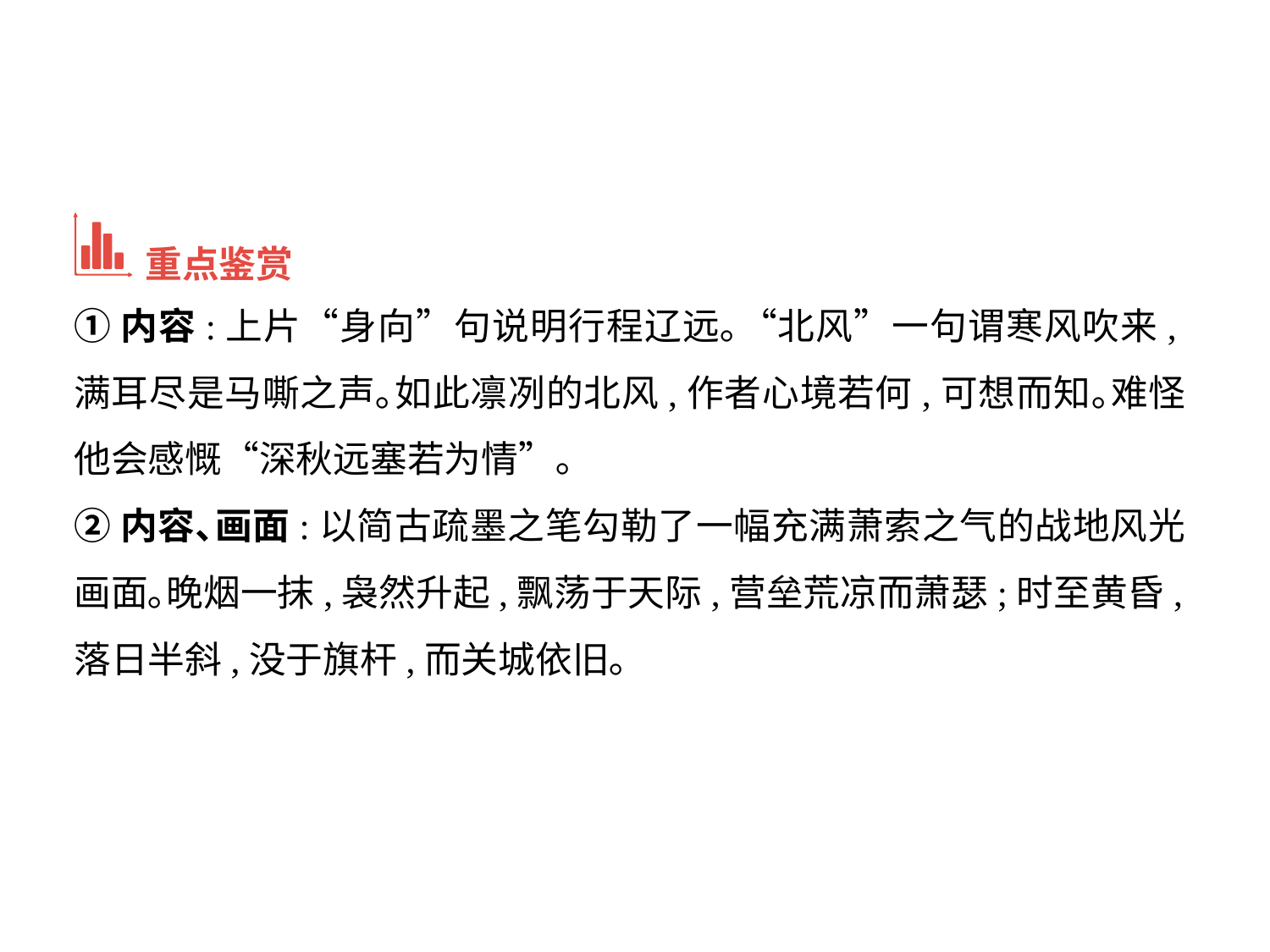

重点鉴赏
①内容:上片“身向”句说明行程辽远｡“北风”一句谓寒风吹来,满耳尽是马嘶之声｡如此凛冽的北风,作者心境若何,可想而知｡难怪他会感慨“深秋远塞若为情”｡
②内容､画面:以简古疏墨之笔勾勒了一幅充满萧索之气的战地风光画面｡晚烟一抹,袅然升起,飘荡于天际,营垒荒凉而萧瑟;时至黄昏,落日半斜,没于旗杆,而关城依旧｡